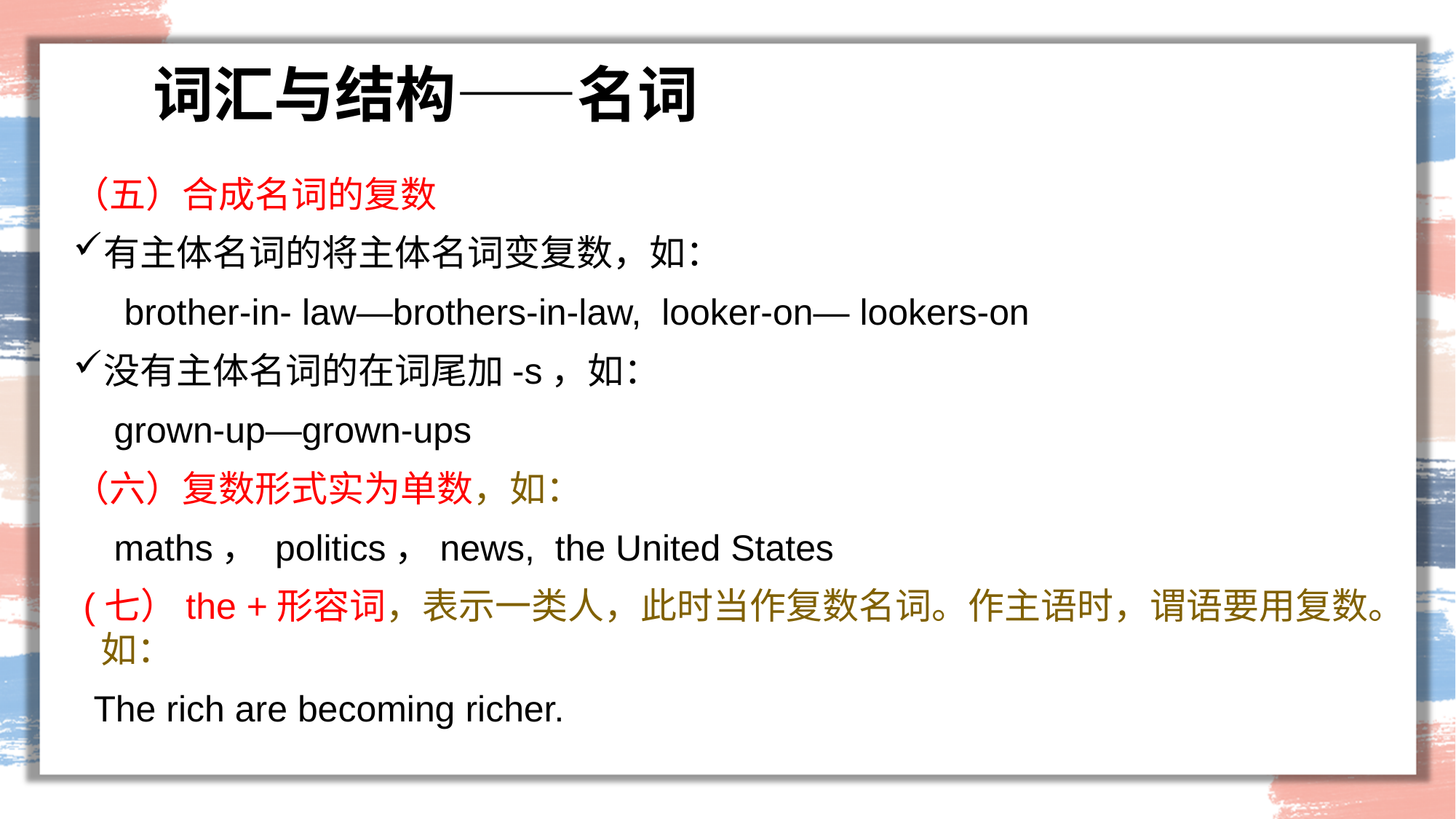

# 词汇与结构——名词
（五）合成名词的复数
有主体名词的将主体名词变复数，如：
     brother-in- law—brothers-in-law,  looker-on— lookers-on
没有主体名词的在词尾加-s，如：
    grown-up—grown-ups
（六）复数形式实为单数，如：
    maths， politics，news,  the United States
 (七）the +形容词，表示一类人，此时当作复数名词。作主语时，谓语要用复数。如：
  The rich are becoming richer.